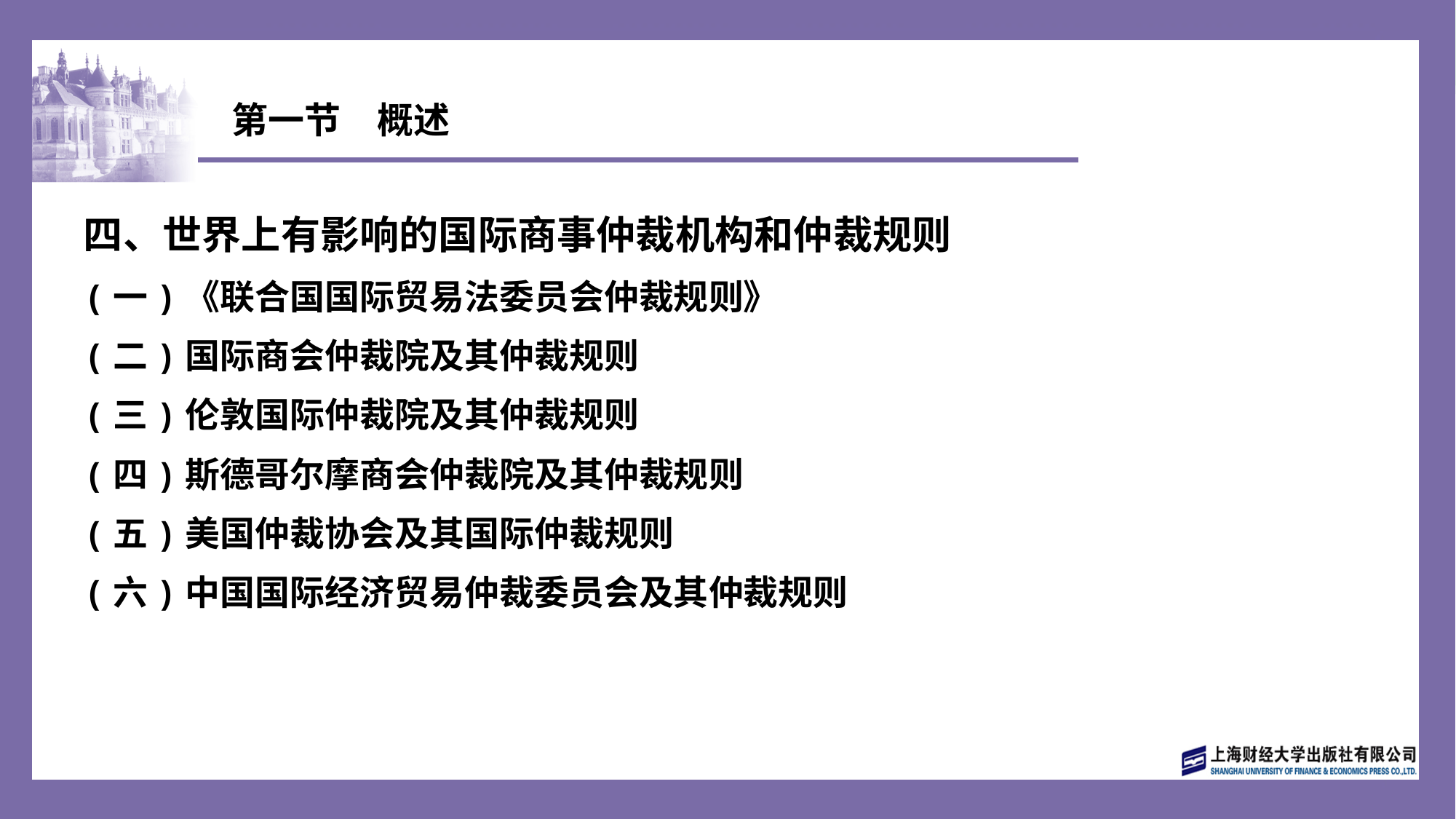

# 第一节　概述
四、世界上有影响的国际商事仲裁机构和仲裁规则
(一)《联合国国际贸易法委员会仲裁规则》
(二)国际商会仲裁院及其仲裁规则
(三)伦敦国际仲裁院及其仲裁规则
(四)斯德哥尔摩商会仲裁院及其仲裁规则
(五)美国仲裁协会及其国际仲裁规则
(六)中国国际经济贸易仲裁委员会及其仲裁规则